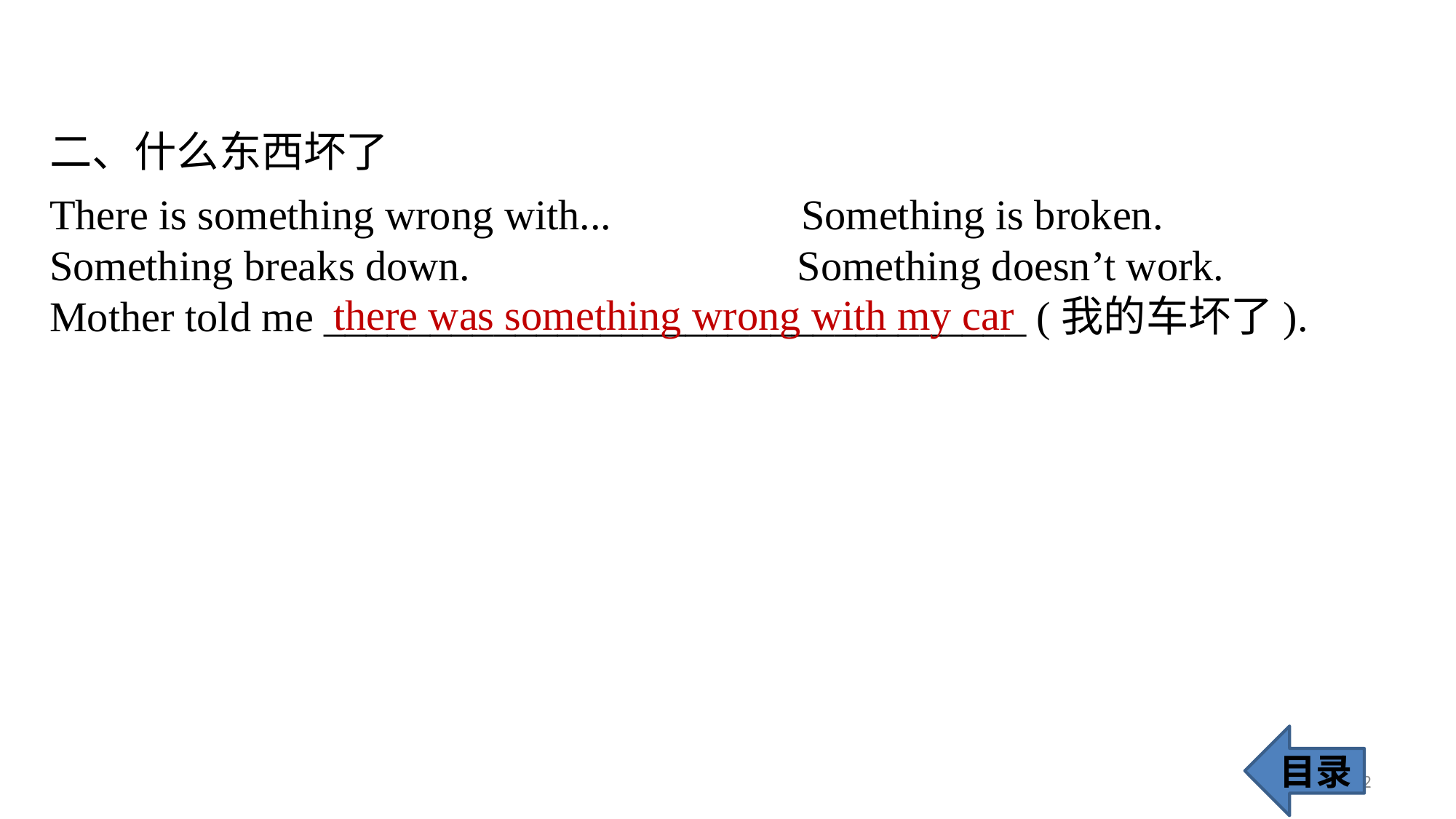

二、什么东西坏了
There is something wrong with...                  Something is broken.
Something breaks down.                               Something doesn’t work.
Mother told me _________________________________ (我的车坏了).
there was something wrong with my car
目录
72